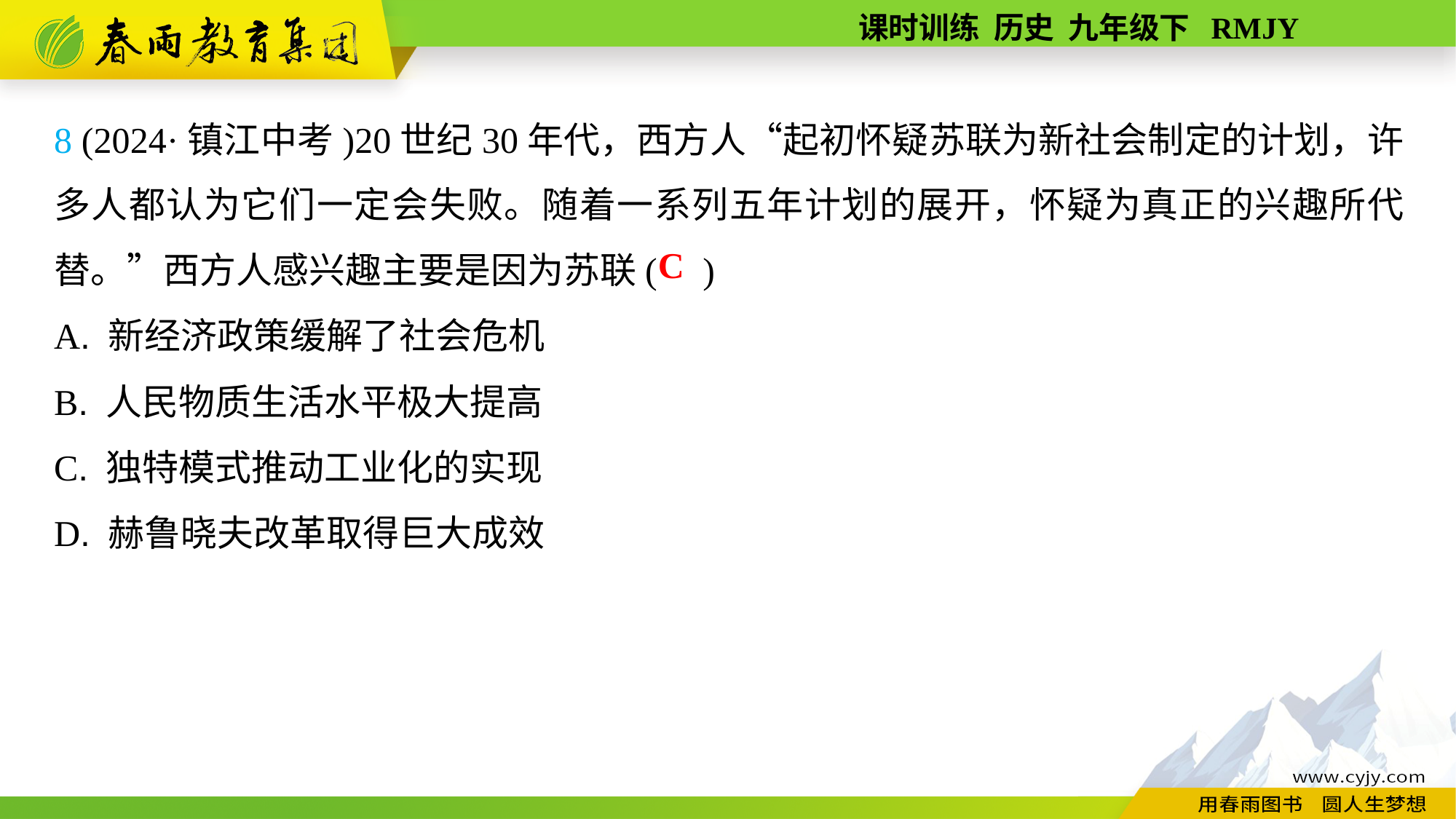

8 (2024·镇江中考)20世纪30年代，西方人“起初怀疑苏联为新社会制定的计划，许多人都认为它们一定会失败。随着一系列五年计划的展开，怀疑为真正的兴趣所代替。”西方人感兴趣主要是因为苏联(     )
A. 新经济政策缓解了社会危机
B. 人民物质生活水平极大提高
C. 独特模式推动工业化的实现
D. 赫鲁晓夫改革取得巨大成效
C